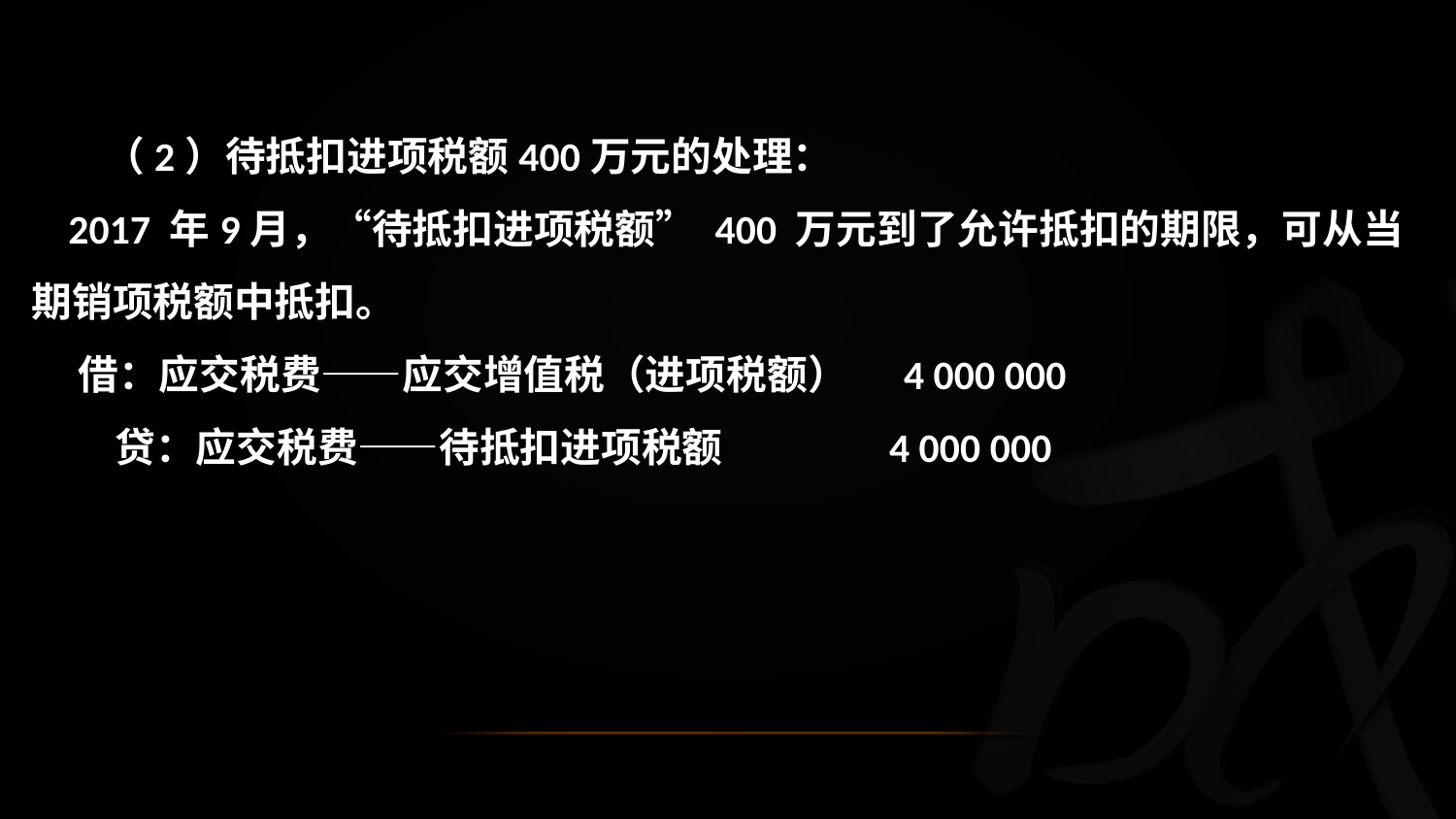

（2）待抵扣进项税额400万元的处理：
    2017 年9月，“待抵扣进项税额” 400 万元到了允许抵扣的期限，可从当期销项税额中抵扣。
    借：应交税费——应交增值税（进项税额）     4 000 000
        贷：应交税费——待抵扣进项税额                 4 000 000